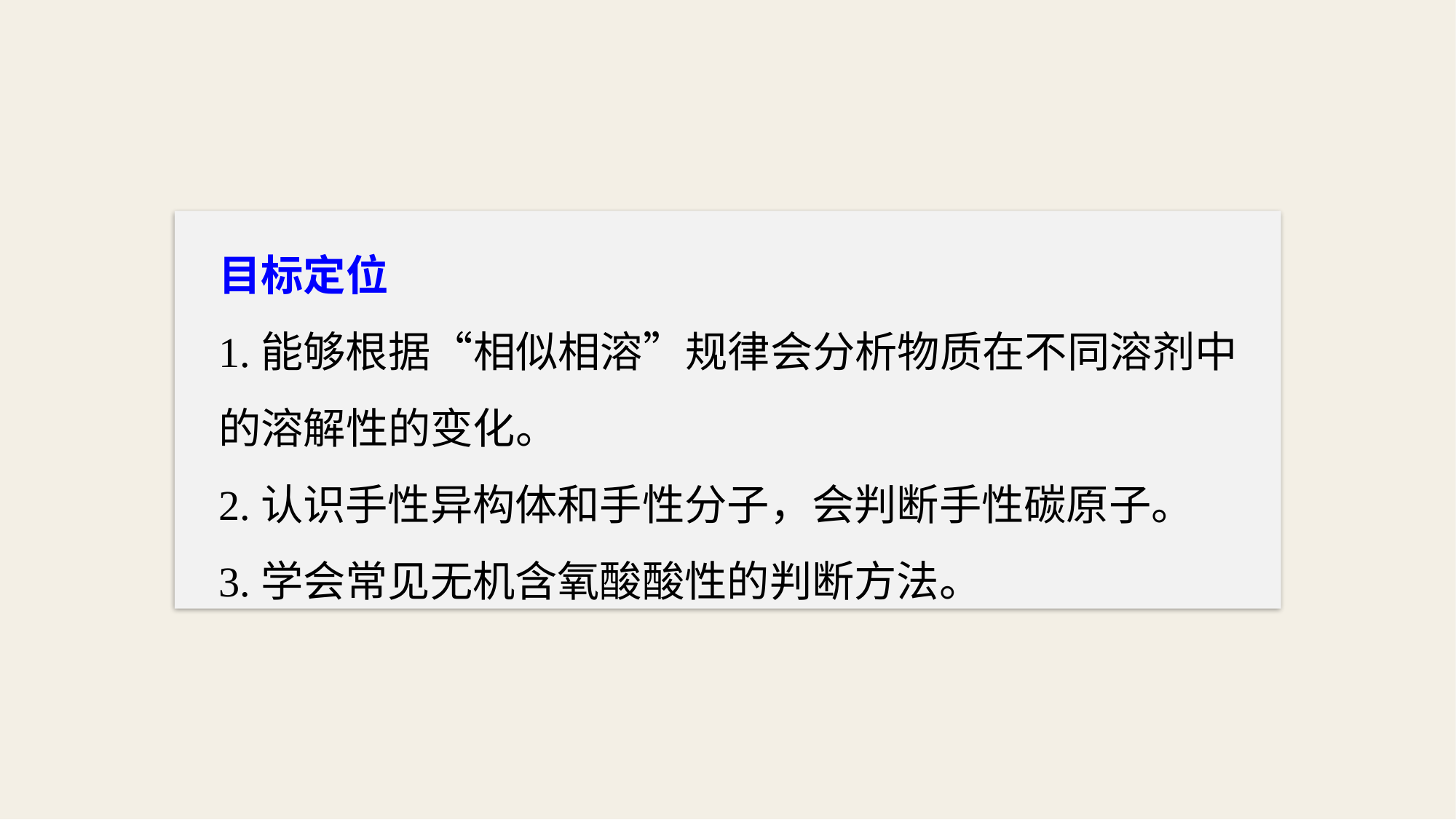

目标定位
1.能够根据“相似相溶”规律会分析物质在不同溶剂中的溶解性的变化。
2.认识手性异构体和手性分子，会判断手性碳原子。
3.学会常见无机含氧酸酸性的判断方法。